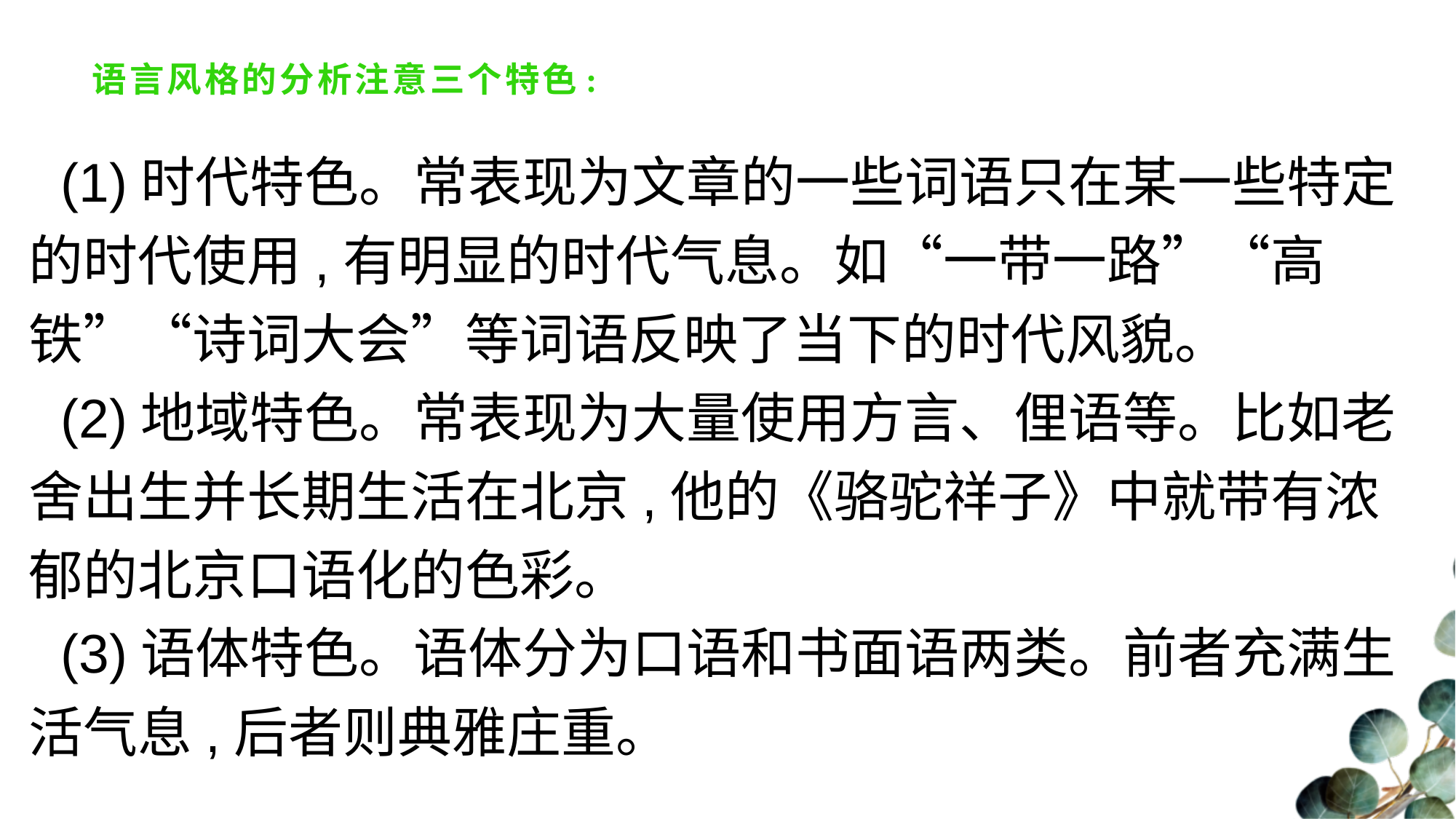

# 语言风格的分析注意三个特色:
(1)时代特色。常表现为文章的一些词语只在某一些特定的时代使用,有明显的时代气息。如“一带一路”“高铁”“诗词大会”等词语反映了当下的时代风貌。
(2)地域特色。常表现为大量使用方言、俚语等。比如老舍出生并长期生活在北京,他的《骆驼祥子》中就带有浓郁的北京口语化的色彩。
(3)语体特色。语体分为口语和书面语两类。前者充满生活气息,后者则典雅庄重。